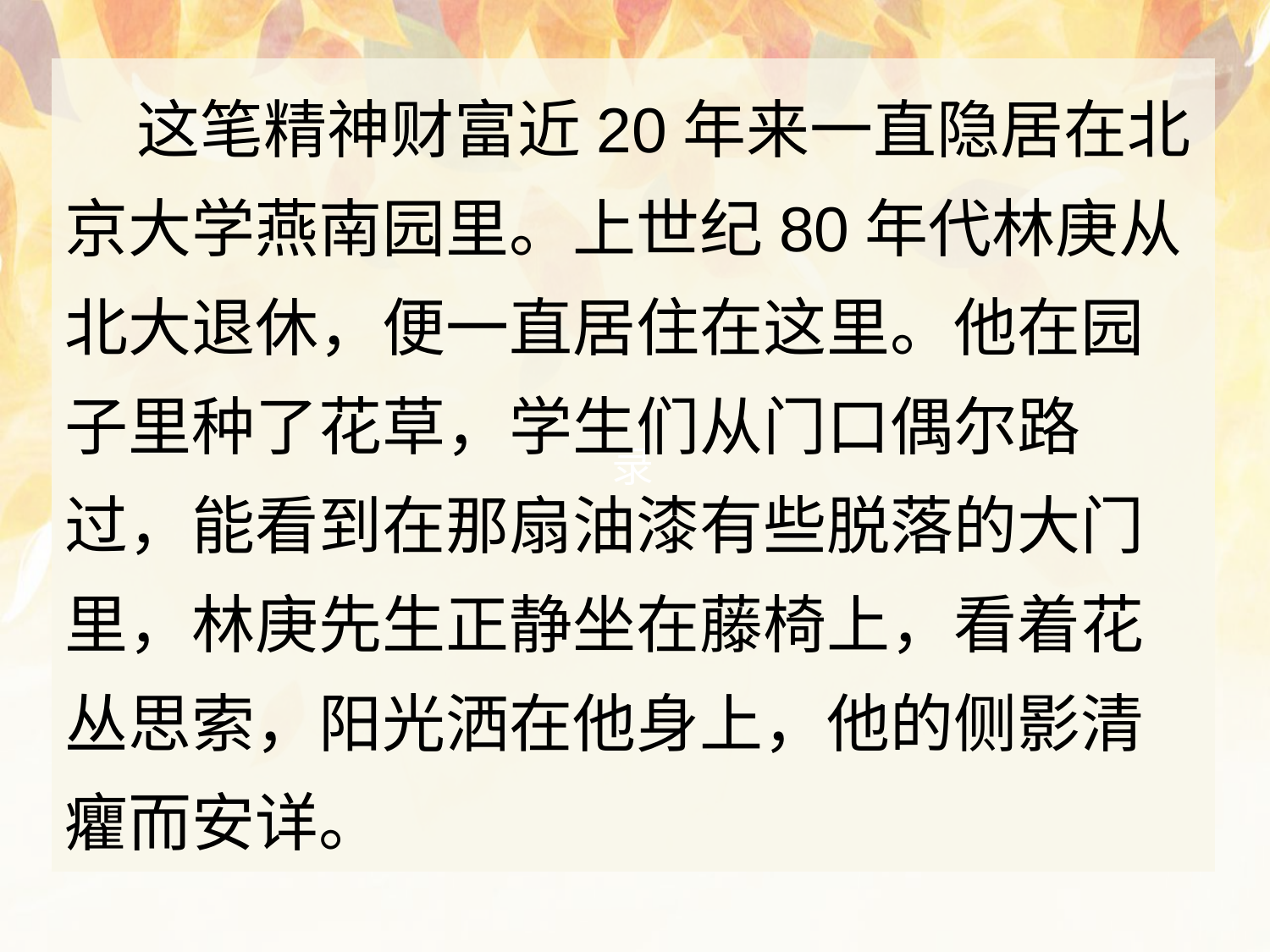

# 这笔精神财富近20年来一直隐居在北京大学燕南园里。上世纪80年代林庚从北大退休，便一直居住在这里。他在园子里种了花草，学生们从门口偶尔路过，能看到在那扇油漆有些脱落的大门里，林庚先生正静坐在藤椅上，看着花丛思索，阳光洒在他身上，他的侧影清癯而安详。